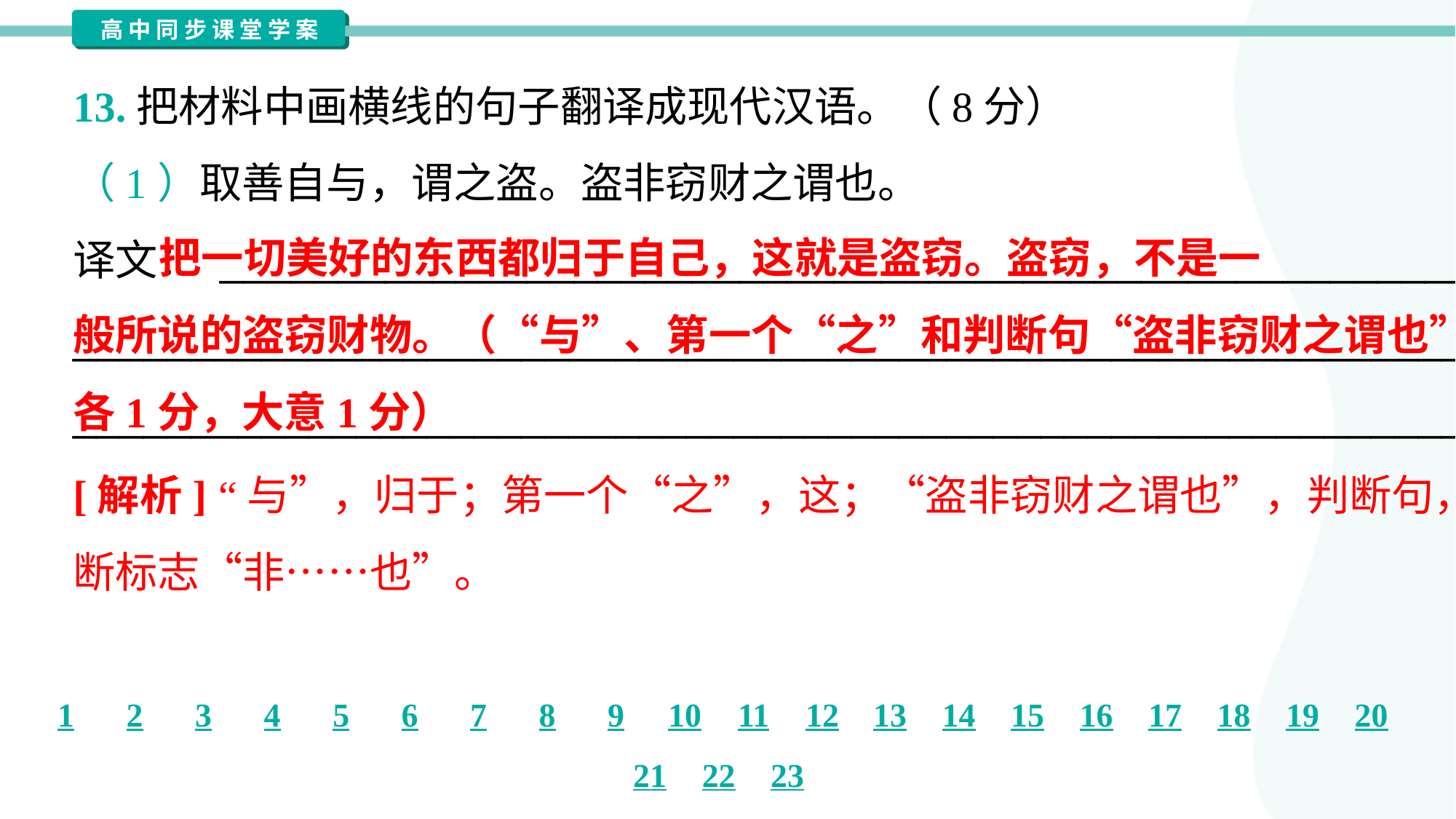

13.把材料中画横线的句子翻译成现代汉语。（8分）
（1）取善自与，谓之盗。盗非窃财之谓也。
译文： ______________________________________________________
_____________________________________________________________
_____________________________________________________________
        把一切美好的东西都归于自己，这就是盗窃。盗窃，不是一
般所说的盗窃财物。（“与”、第一个“之”和判断句“盗非窃财之谓也”
各1分，大意1分）
[解析] “与”，归于；第一个“之”，这；“盗非窃财之谓也”，判断句，判
断标志“非……也”。